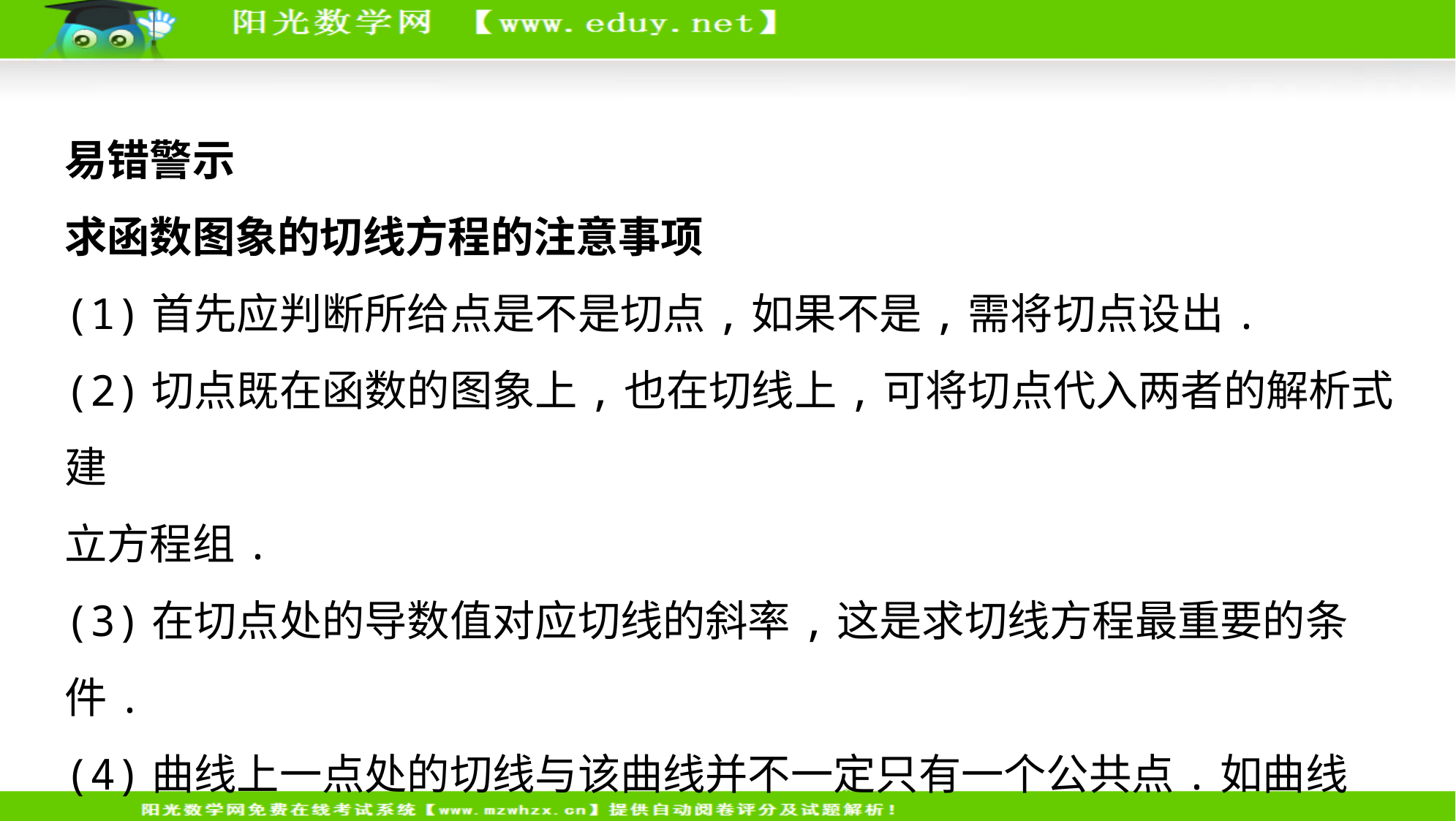

易错警示
求函数图象的切线方程的注意事项
(1)首先应判断所给点是不是切点,如果不是,需将切点设出.
(2)切点既在函数的图象上,也在切线上,可将切点代入两者的解析式建
立方程组.
(3)在切点处的导数值对应切线的斜率,这是求切线方程最重要的条件.
(4)曲线上一点处的切线与该曲线并不一定只有一个公共点.如曲线y=x3
在(1,1)处的切线与曲线还有一个交点(-2,-8).